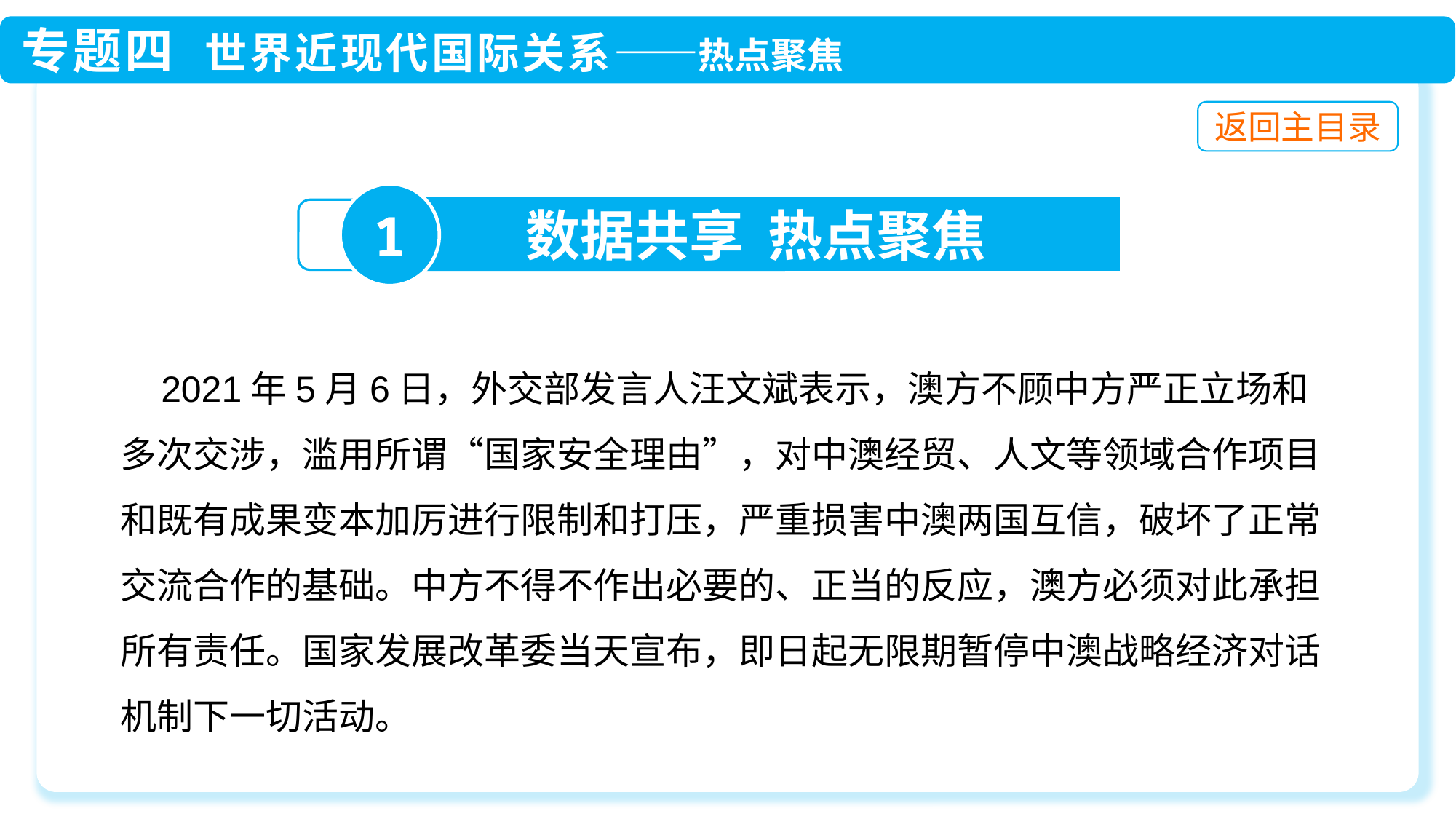

1
数据共享  热点聚焦

    2021年5月6日，外交部发言人汪文斌表示，澳方不顾中方严正立场和多次交涉，滥用所谓“国家安全理由”，对中澳经贸、人文等领域合作项目和既有成果变本加厉进行限制和打压，严重损害中澳两国互信，破坏了正常交流合作的基础。中方不得不作出必要的、正当的反应，澳方必须对此承担所有责任。国家发展改革委当天宣布，即日起无限期暂停中澳战略经济对话机制下一切活动。